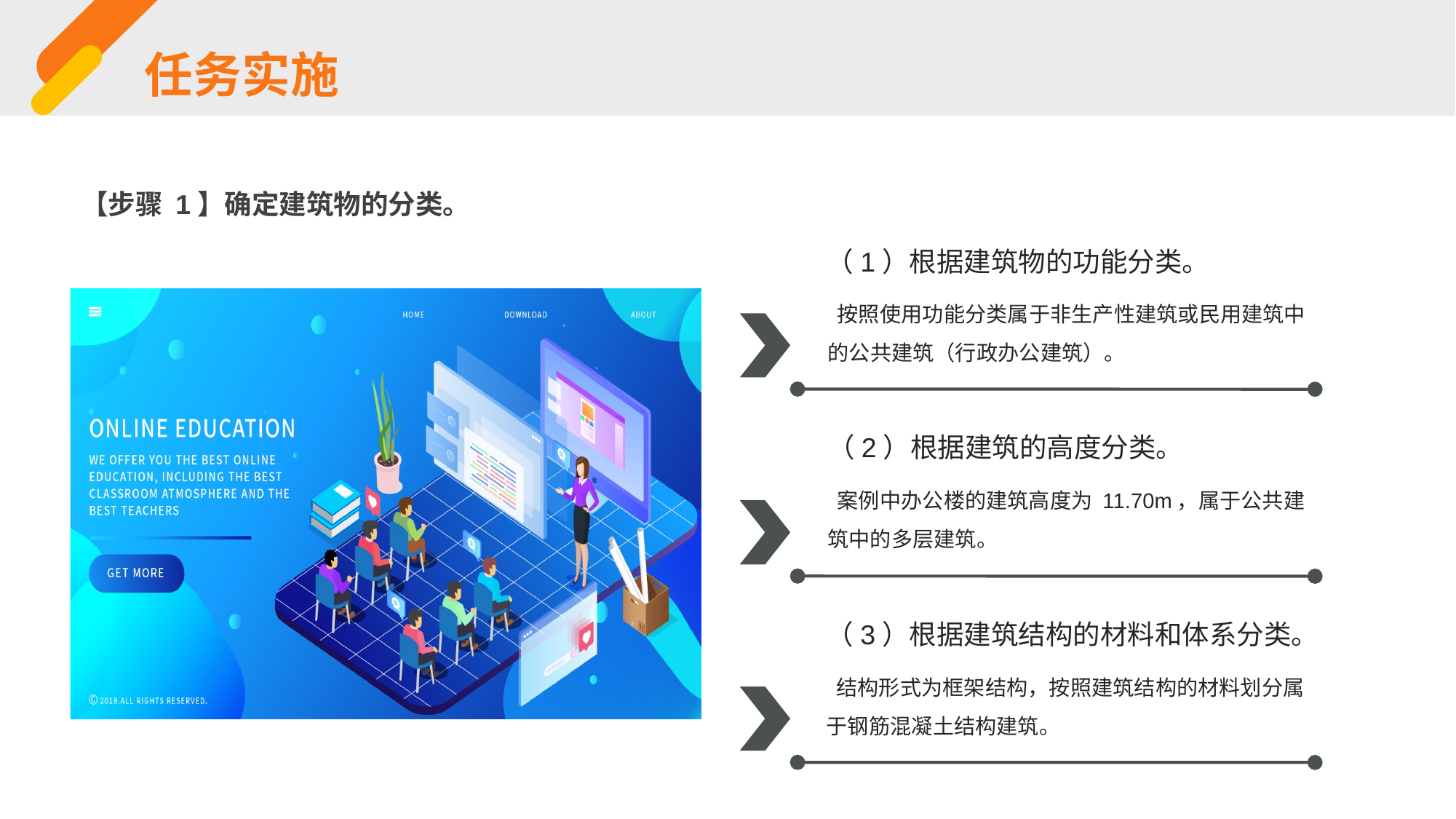

任务实施
【步骤 1】确定建筑物的分类。
（1）根据建筑物的功能分类。
 按照使用功能分类属于非生产性建筑或民用建筑中的公共建筑（行政办公建筑）。

（2）根据建筑的高度分类。
 案例中办公楼的建筑高度为 11.70m，属于公共建筑中的多层建筑。

（3）根据建筑结构的材料和体系分类。
 结构形式为框架结构，按照建筑结构的材料划分属于钢筋混凝土结构建筑。